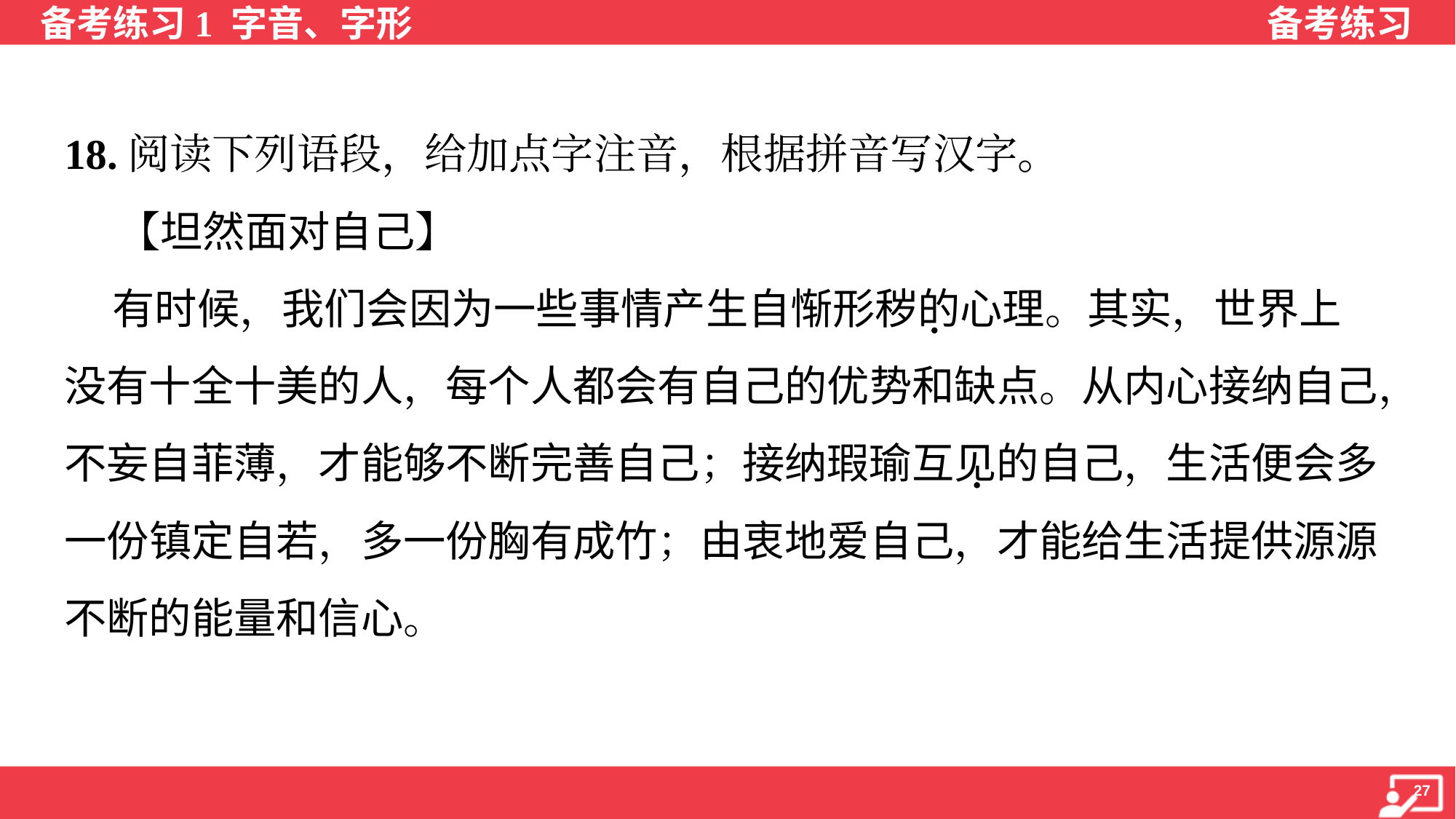

18.阅读下列语段，给加点字注音，根据拼音写汉字。
    【坦然面对自己】
    有时候，我们会因为一些事情产生自惭形秽的心理。其实，世界上
没有十全十美的人，每个人都会有自己的优势和缺点。从内心接纳自己，
不妄自菲薄，才能够不断完善自己；接纳瑕瑜互见的自己，生活便会多
一份镇定自若，多一份胸有成竹；由衷地爱自己，才能给生活提供源源
不断的能量和信心。